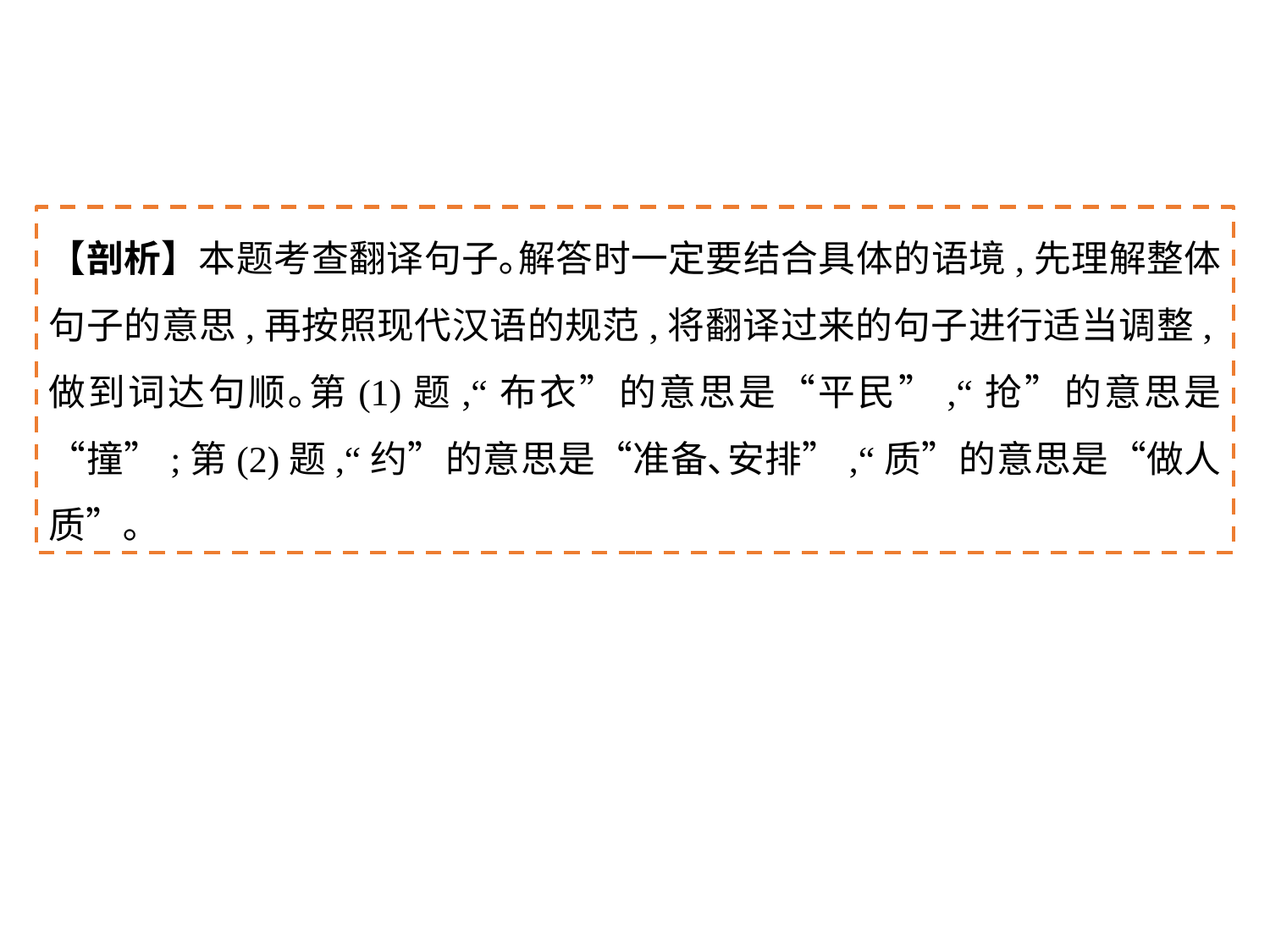

【剖析】本题考查翻译句子｡解答时一定要结合具体的语境,先理解整体句子的意思,再按照现代汉语的规范,将翻译过来的句子进行适当调整,做到词达句顺｡第(1)题,“布衣”的意思是“平民”,“抢”的意思是“撞”;第(2)题,“约”的意思是“准备､安排”,“质”的意思是“做人质”｡